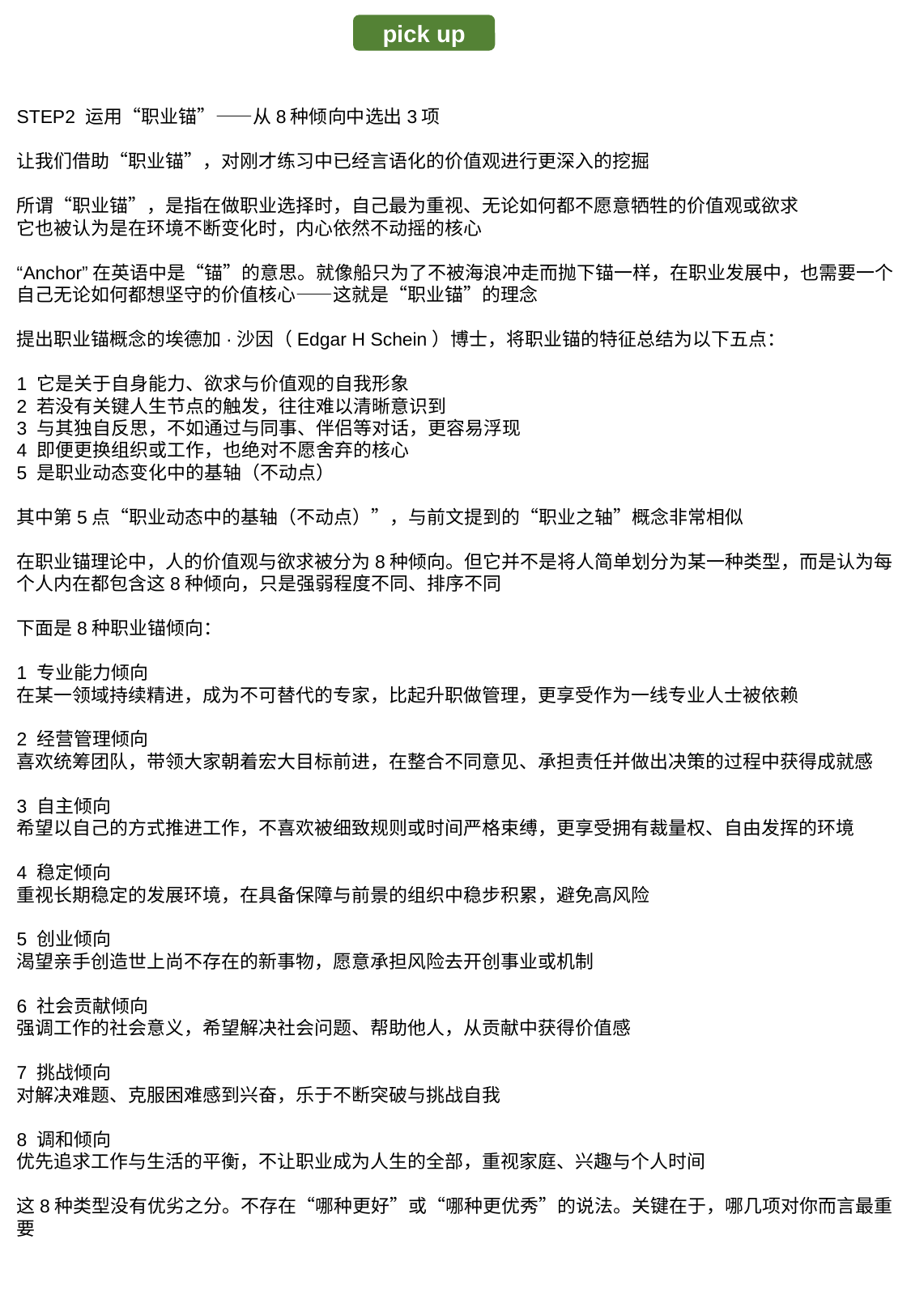

pick up
STEP2 运用“职业锚”——从8种倾向中选出3项

让我们借助“职业锚”，对刚才练习中已经言语化的价值观进行更深入的挖掘

所谓“职业锚”，是指在做职业选择时，自己最为重视、无论如何都不愿意牺牲的价值观或欲求
它也被认为是在环境不断变化时，内心依然不动摇的核心

“Anchor”在英语中是“锚”的意思。就像船只为了不被海浪冲走而抛下锚一样，在职业发展中，也需要一个自己无论如何都想坚守的价值核心——这就是“职业锚”的理念

提出职业锚概念的埃德加·沙因（Edgar H Schein）博士，将职业锚的特征总结为以下五点：

1 它是关于自身能力、欲求与价值观的自我形象
2 若没有关键人生节点的触发，往往难以清晰意识到
3 与其独自反思，不如通过与同事、伴侣等对话，更容易浮现
4 即便更换组织或工作，也绝对不愿舍弃的核心
5 是职业动态变化中的基轴（不动点）

其中第5点“职业动态中的基轴（不动点）”，与前文提到的“职业之轴”概念非常相似

在职业锚理论中，人的价值观与欲求被分为8种倾向。但它并不是将人简单划分为某一种类型，而是认为每个人内在都包含这8种倾向，只是强弱程度不同、排序不同

下面是8种职业锚倾向：

1 专业能力倾向
在某一领域持续精进，成为不可替代的专家，比起升职做管理，更享受作为一线专业人士被依赖

2 经营管理倾向
喜欢统筹团队，带领大家朝着宏大目标前进，在整合不同意见、承担责任并做出决策的过程中获得成就感

3 自主倾向
希望以自己的方式推进工作，不喜欢被细致规则或时间严格束缚，更享受拥有裁量权、自由发挥的环境

4 稳定倾向
重视长期稳定的发展环境，在具备保障与前景的组织中稳步积累，避免高风险

5 创业倾向
渴望亲手创造世上尚不存在的新事物，愿意承担风险去开创事业或机制

6 社会贡献倾向
强调工作的社会意义，希望解决社会问题、帮助他人，从贡献中获得价值感

7 挑战倾向
对解决难题、克服困难感到兴奋，乐于不断突破与挑战自我

8 调和倾向
优先追求工作与生活的平衡，不让职业成为人生的全部，重视家庭、兴趣与个人时间

这8种类型没有优劣之分。不存在“哪种更好”或“哪种更优秀”的说法。关键在于，哪几项对你而言最重要